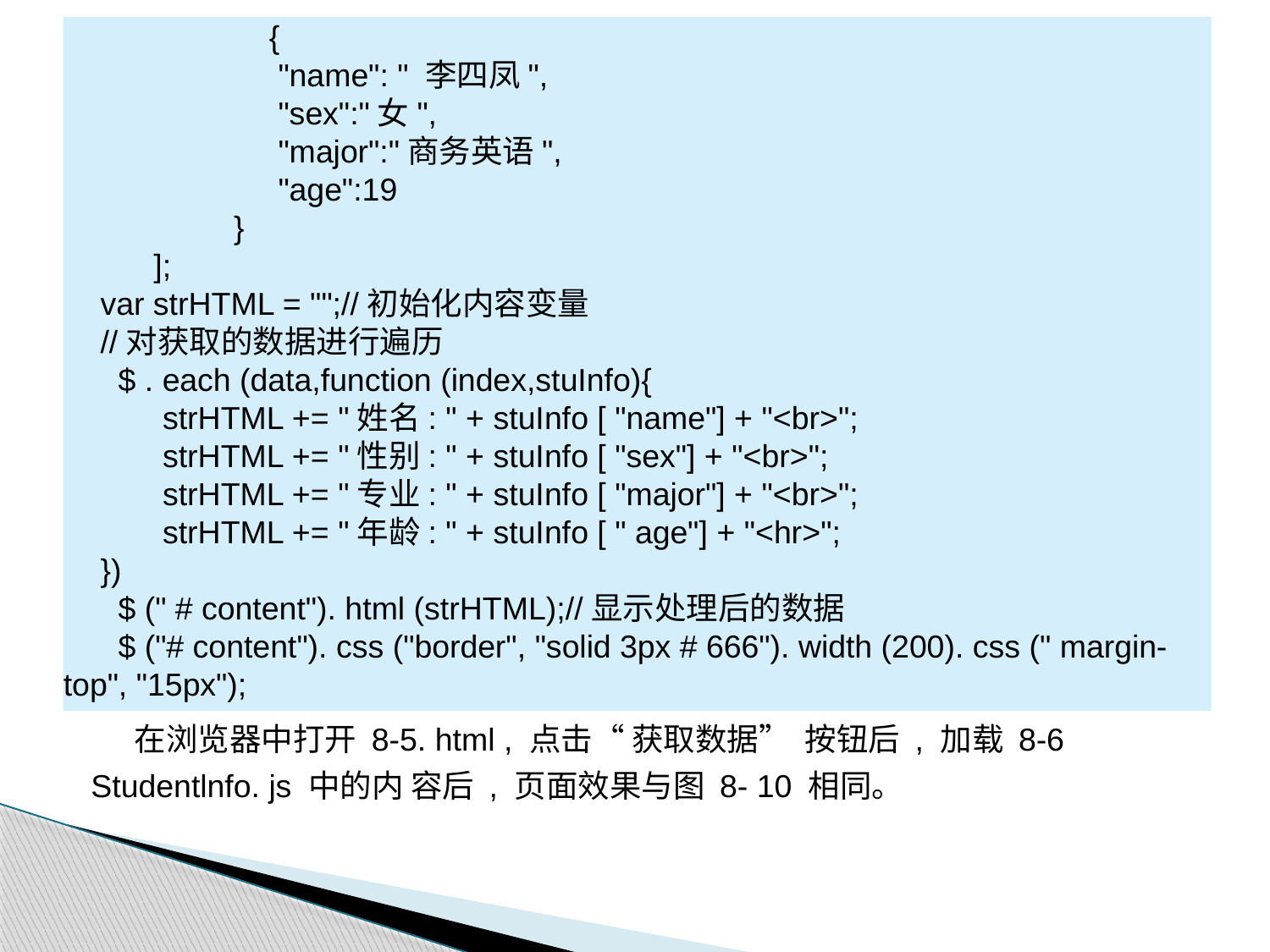

{
                    "name": " 李四凤",
                    "sex":"女",
                    "major":"商务英语",
                    "age":19
               }
      ];
var strHTML = "";//初始化内容变量
//对获取的数据进行遍历
  $ . each (data,function (index,stuInfo){
       strHTML += "姓名: " + stuInfo [ "name"] + "<br>";
       strHTML += "性别: " + stuInfo [ "sex"] + "<br>";
       strHTML += "专业: " + stuInfo [ "major"] + "<br>";
       strHTML += "年龄: " + stuInfo [ " age"] + "<hr>";
})
  $ (" # content"). html (strHTML);//显示处理后的数据
  $ ("# content"). css ("border", "solid 3px # 666"). width (200). css (" margin-top", "15px");
     在浏览器中打开 8-5. html , 点击“ 获取数据”  按钮后 , 加载 8-6 Studentlnfo. js 中的内 容后 , 页面效果与图 8- 10 相同。